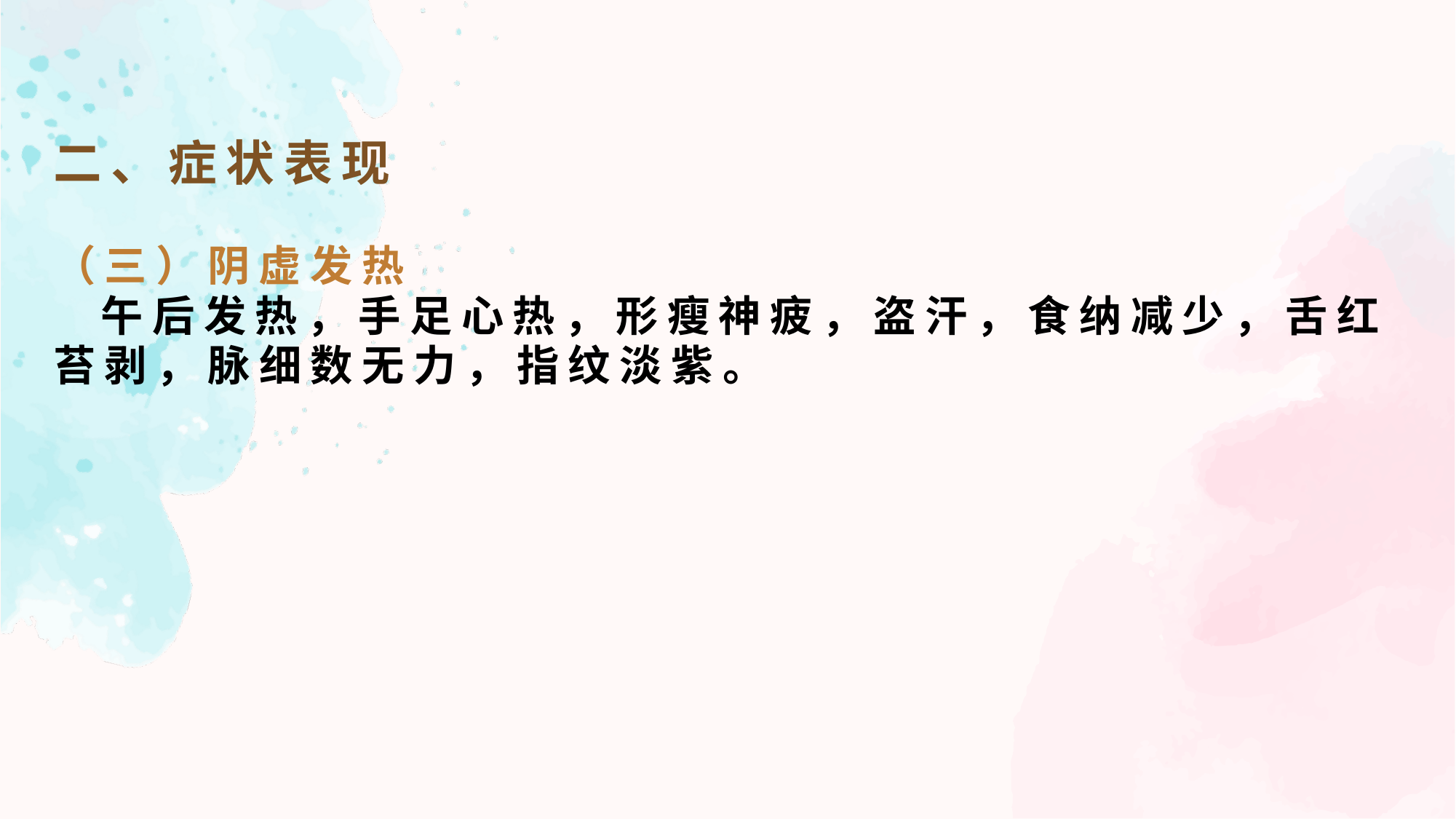

二、症状表现

（三）阴虚发热
  午后发热，手足心热，形瘦神疲，盗汗，食纳减少，舌红苔剥，脉细数无力，指纹淡紫。